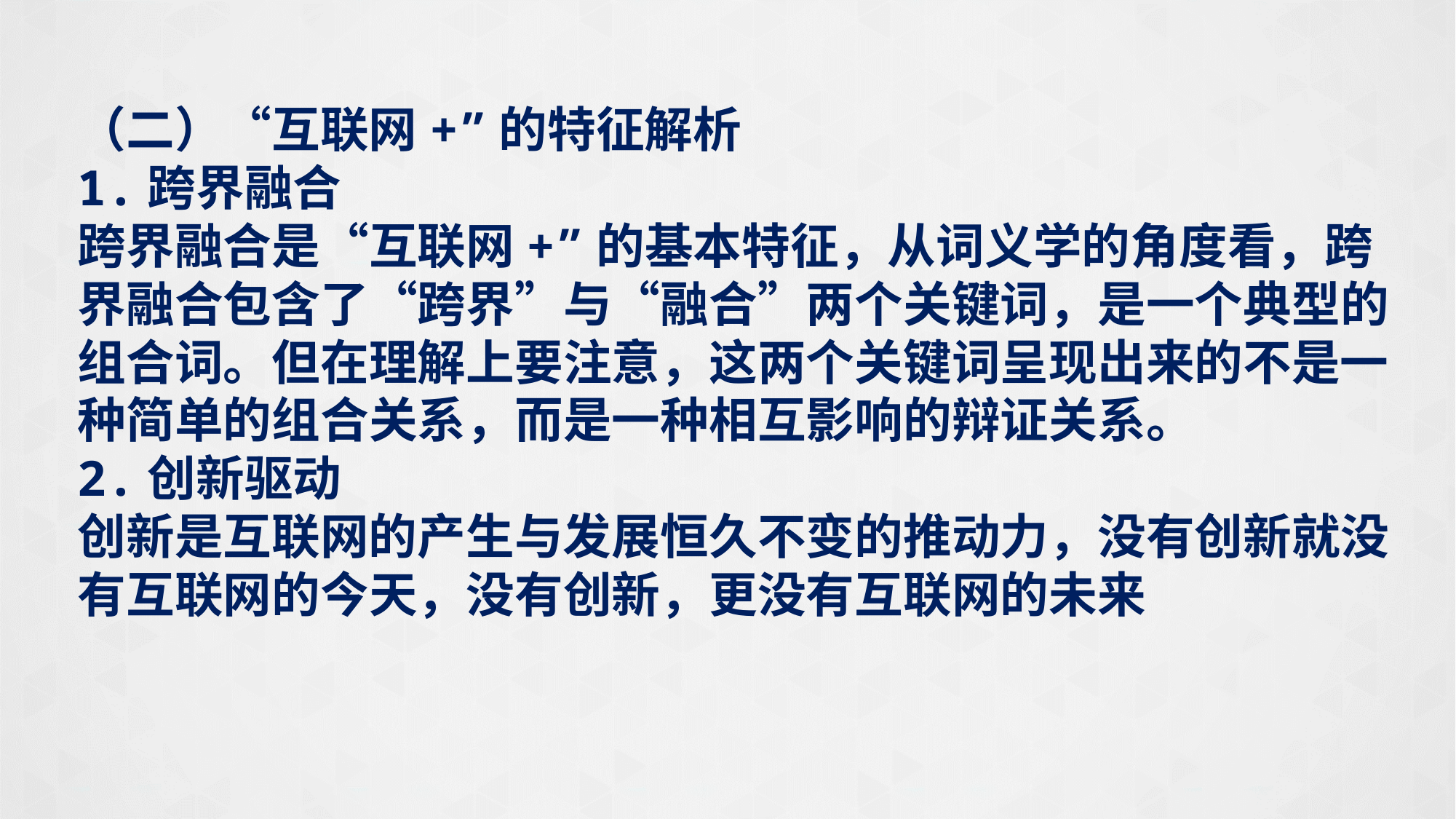

（二）“互联网+”的特征解析
1.跨界融合
跨界融合是“互联网+”的基本特征，从词义学的角度看，跨界融合包含了“跨界”与“融合”两个关键词，是一个典型的组合词。但在理解上要注意，这两个关键词呈现出来的不是一种简单的组合关系，而是一种相互影响的辩证关系。
2.创新驱动
创新是互联网的产生与发展恒久不变的推动力，没有创新就没有互联网的今天，没有创新，更没有互联网的未来